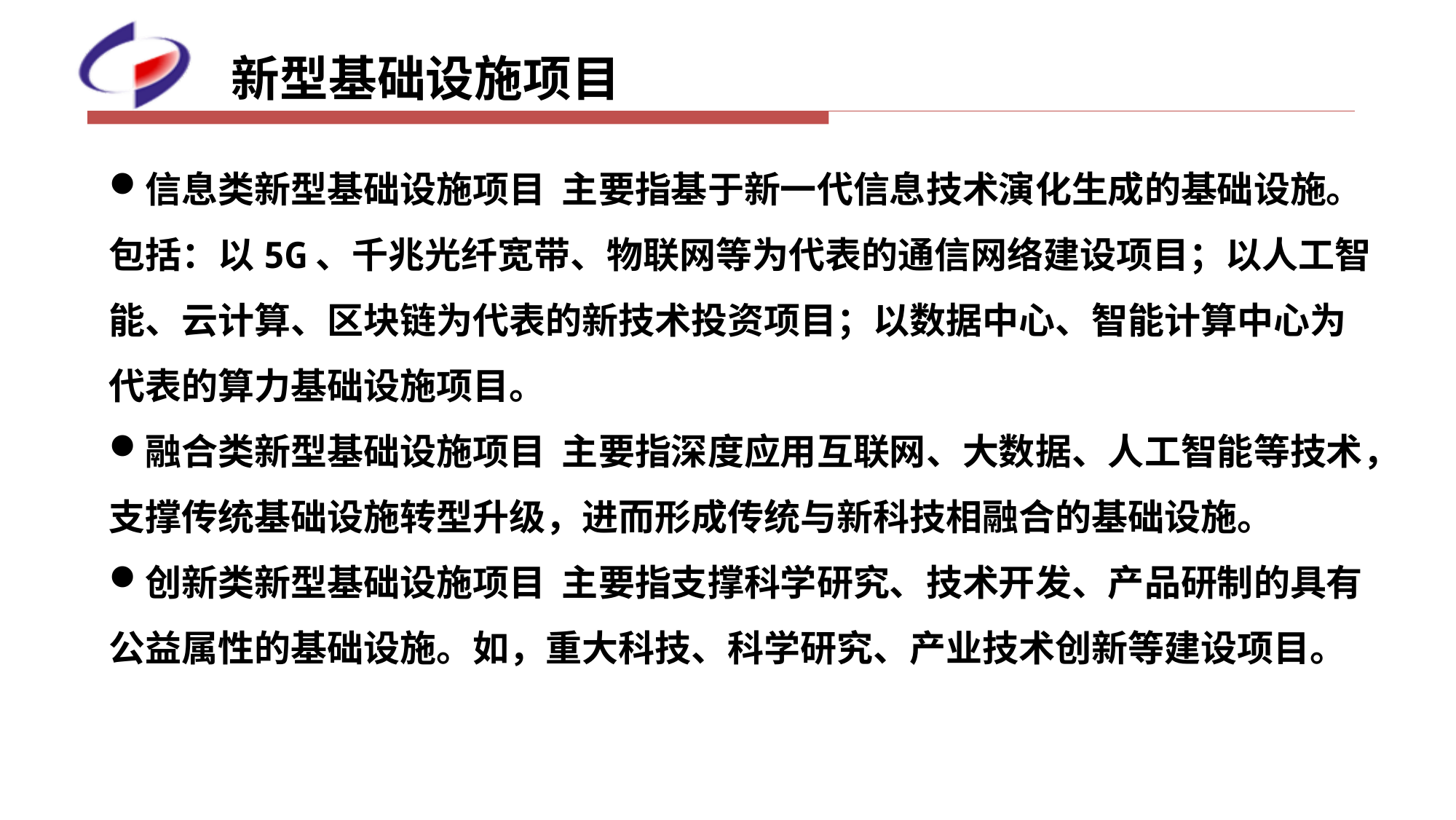

新型基础设施项目
信息类新型基础设施项目  主要指基于新一代信息技术演化生成的基础设施。包括：以5G、千兆光纤宽带、物联网等为代表的通信网络建设项目；以人工智能、云计算、区块链为代表的新技术投资项目；以数据中心、智能计算中心为代表的算力基础设施项目。
融合类新型基础设施项目  主要指深度应用互联网、大数据、人工智能等技术，支撑传统基础设施转型升级，进而形成传统与新科技相融合的基础设施。
创新类新型基础设施项目  主要指支撑科学研究、技术开发、产品研制的具有公益属性的基础设施。如，重大科技、科学研究、产业技术创新等建设项目。